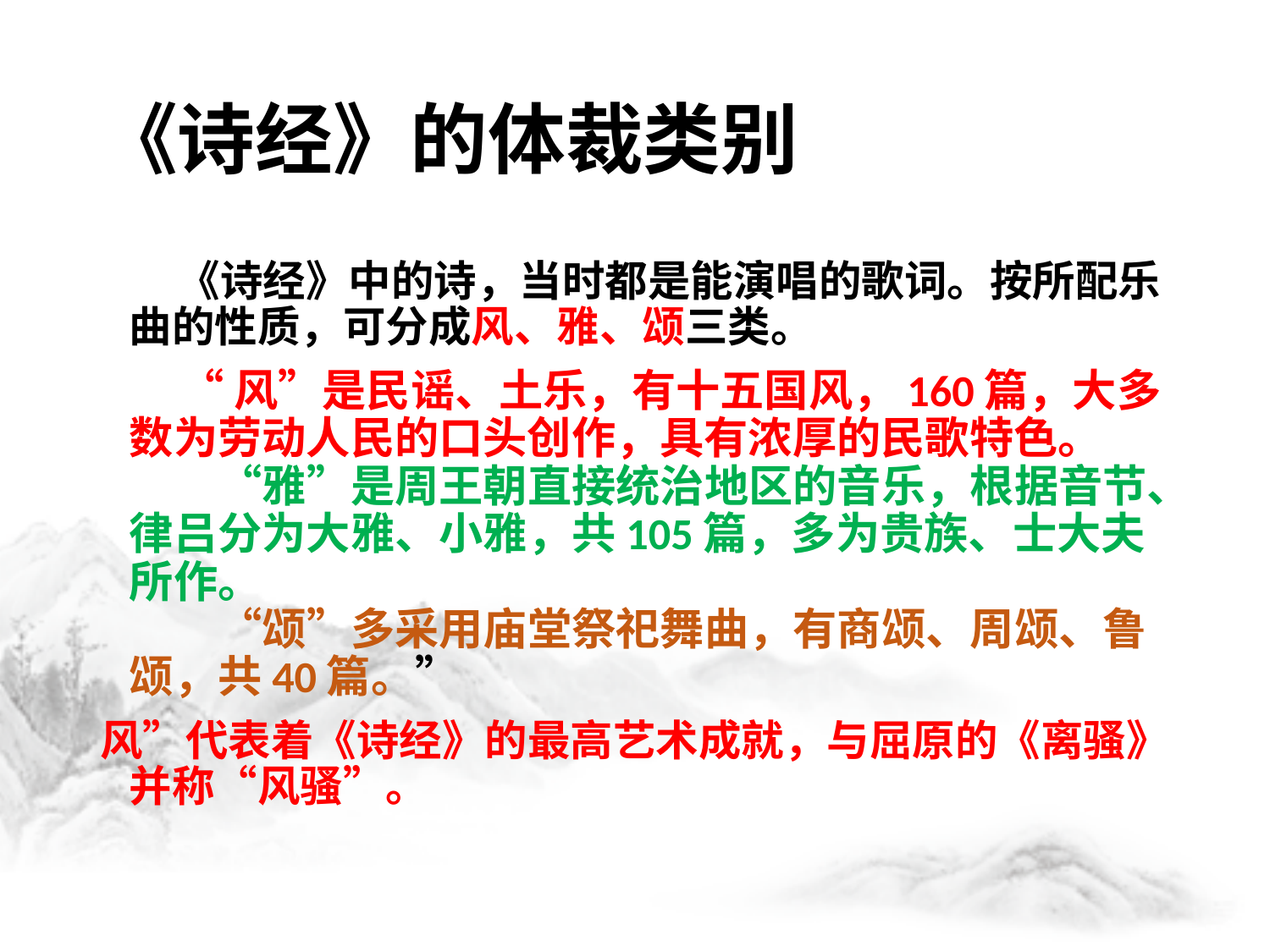

# 《诗经》的体裁类别
       《诗经》中的诗，当时都是能演唱的歌词。按所配乐曲的性质，可分成风、雅、颂三类。
        “风”是民谣、土乐，有十五国风，160篇，大多数为劳动人民的口头创作，具有浓厚的民歌特色。
　　“雅”是周王朝直接统治地区的音乐，根据音节、律吕分为大雅、小雅，共105篇，多为贵族、士大夫所作。
　　“颂”多采用庙堂祭祀舞曲，有商颂、周颂、鲁颂，共40篇。”
风”代表着《诗经》的最高艺术成就，与屈原的《离骚》并称“风骚”。